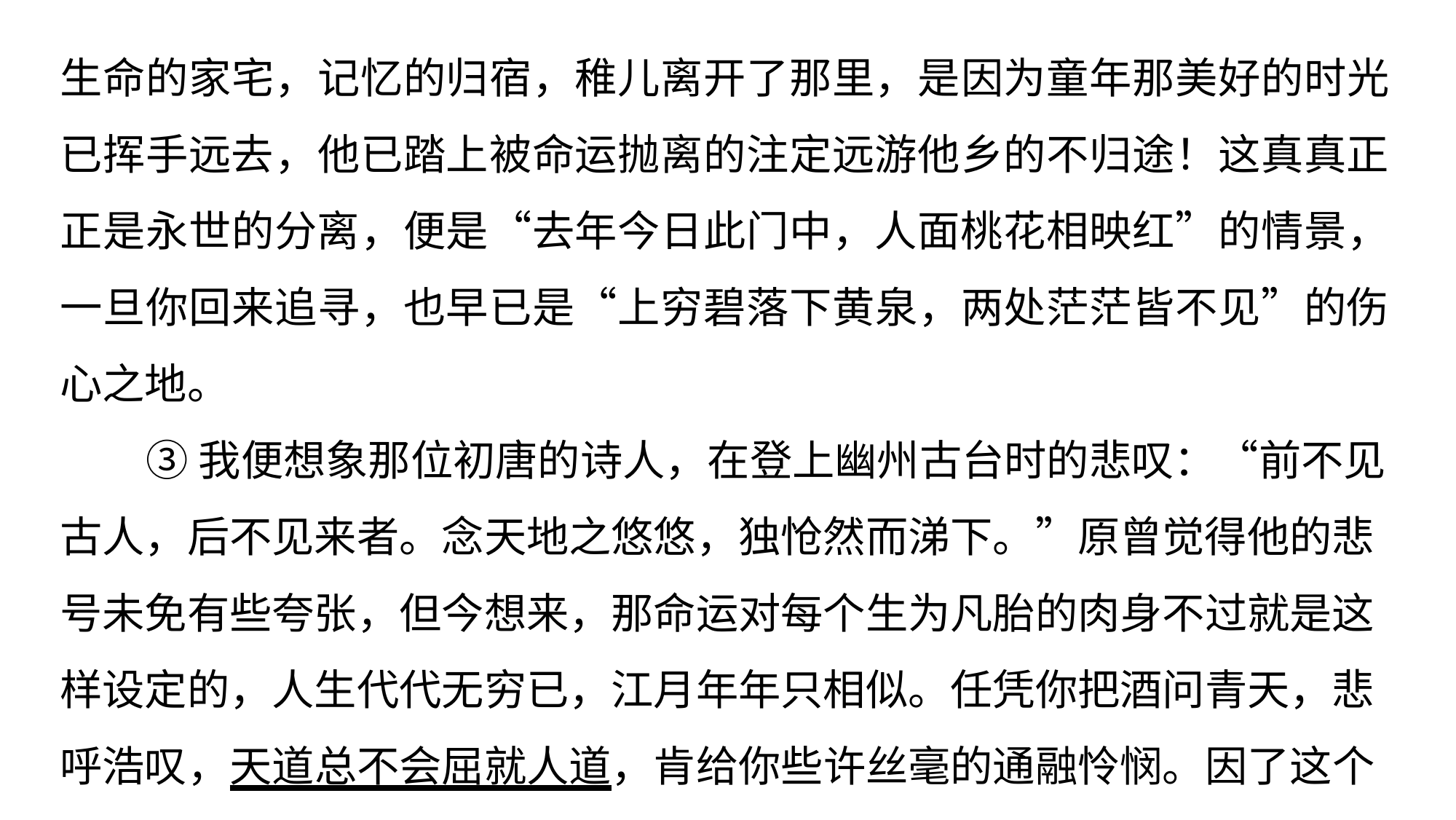

生命的家宅，记忆的归宿，稚儿离开了那里，是因为童年那美好的时光已挥手远去，他已踏上被命运抛离的注定远游他乡的不归途！这真真正正是永世的分离，便是“去年今日此门中，人面桃花相映红”的情景，一旦你回来追寻，也早已是“上穷碧落下黄泉，两处茫茫皆不见”的伤心之地。
③我便想象那位初唐的诗人，在登上幽州古台时的悲叹：“前不见古人，后不见来者。念天地之悠悠，独怆然而涕下。”原曾觉得他的悲号未免有些夸张，但今想来，那命运对每个生为凡胎的肉身不过就是这样设定的，人生代代无穷已，江月年年只相似。任凭你把酒问青天，悲呼浩叹，天道总不会屈就人道，肯给你些许丝毫的通融怜悯。因了这个